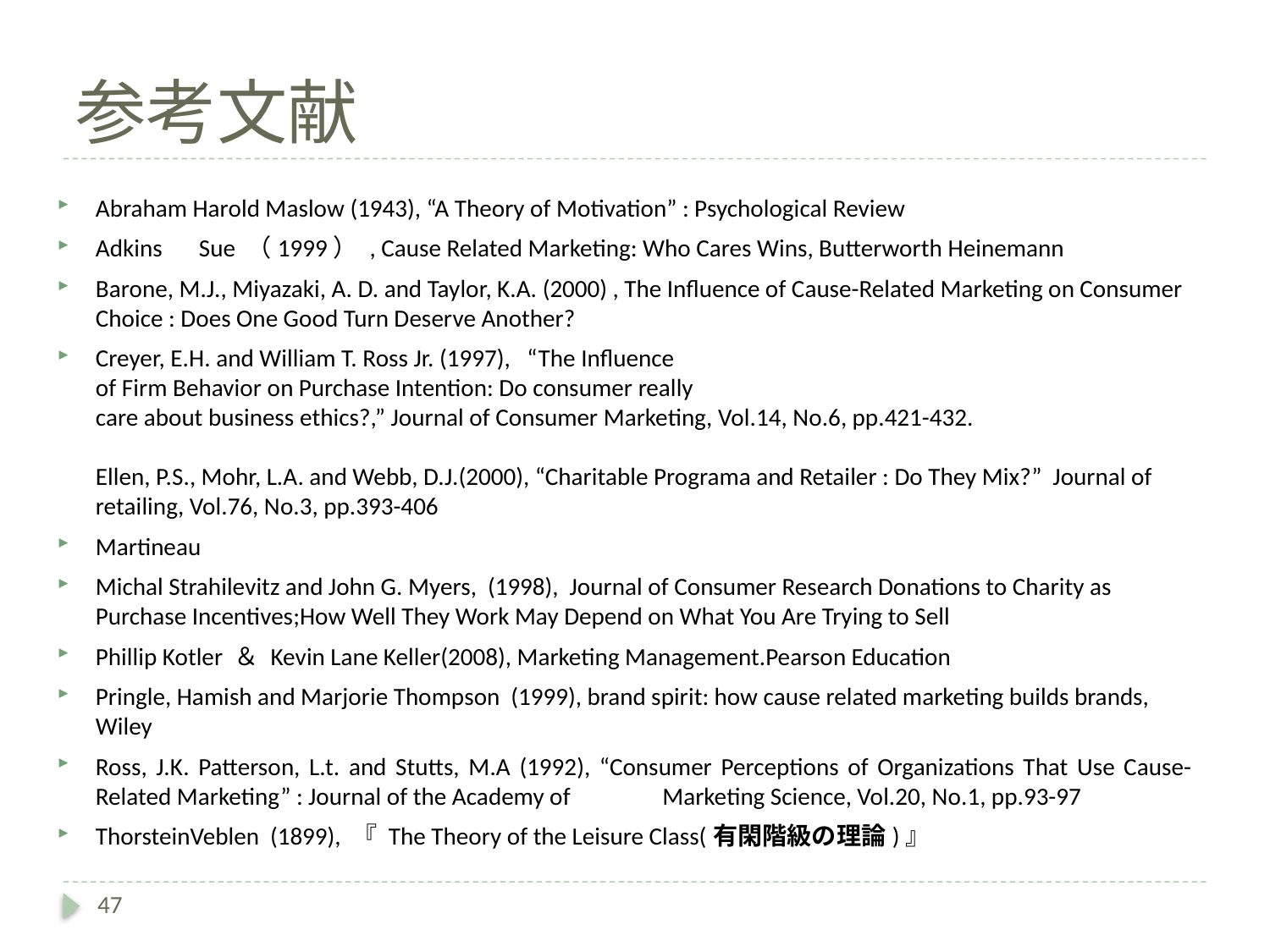

# 参考文献
Abraham Harold Maslow (1943), “A Theory of Motivation” : Psychological Review
Adkins　Sue （1999） , Cause Related Marketing: Who Cares Wins, Butterworth Heinemann
Barone, M.J., Miyazaki, A. D. and Taylor, K.A. (2000) , The Influence of Cause-Related Marketing on Consumer Choice : Does One Good Turn Deserve Another?
Creyer, E.H. and William T. Ross Jr. (1997),   “The Influence of Firm Behavior on Purchase Intention: Do consumer really care about business ethics?,” Journal of Consumer Marketing, Vol.14, No.6, pp.421-432.
Ellen, P.S., Mohr, L.A. and Webb, D.J.(2000), “Charitable Programa and Retailer : Do They Mix?”  Journal of retailing, Vol.76, No.3, pp.393-406
Martineau
Michal Strahilevitz and John G. Myers,  (1998),  Journal of Consumer Research Donations to Charity as    Purchase Incentives;How Well They Work May Depend on What You Are Trying to Sell
Phillip Kotler ＆ Kevin Lane Keller(2008), Marketing Management.Pearson Education
Pringle, Hamish and Marjorie Thompson  (1999), brand spirit: how cause related marketing builds brands, Wiley
Ross, J.K. Patterson, L.t. and Stutts, M.A (1992), “Consumer Perceptions of Organizations That Use Cause-Related Marketing” : Journal of the Academy of 　　　Marketing Science, Vol.20, No.1, pp.93-97
ThorsteinVeblen  (1899), 『 The Theory of the Leisure Class(有閑階級の理論)』

47